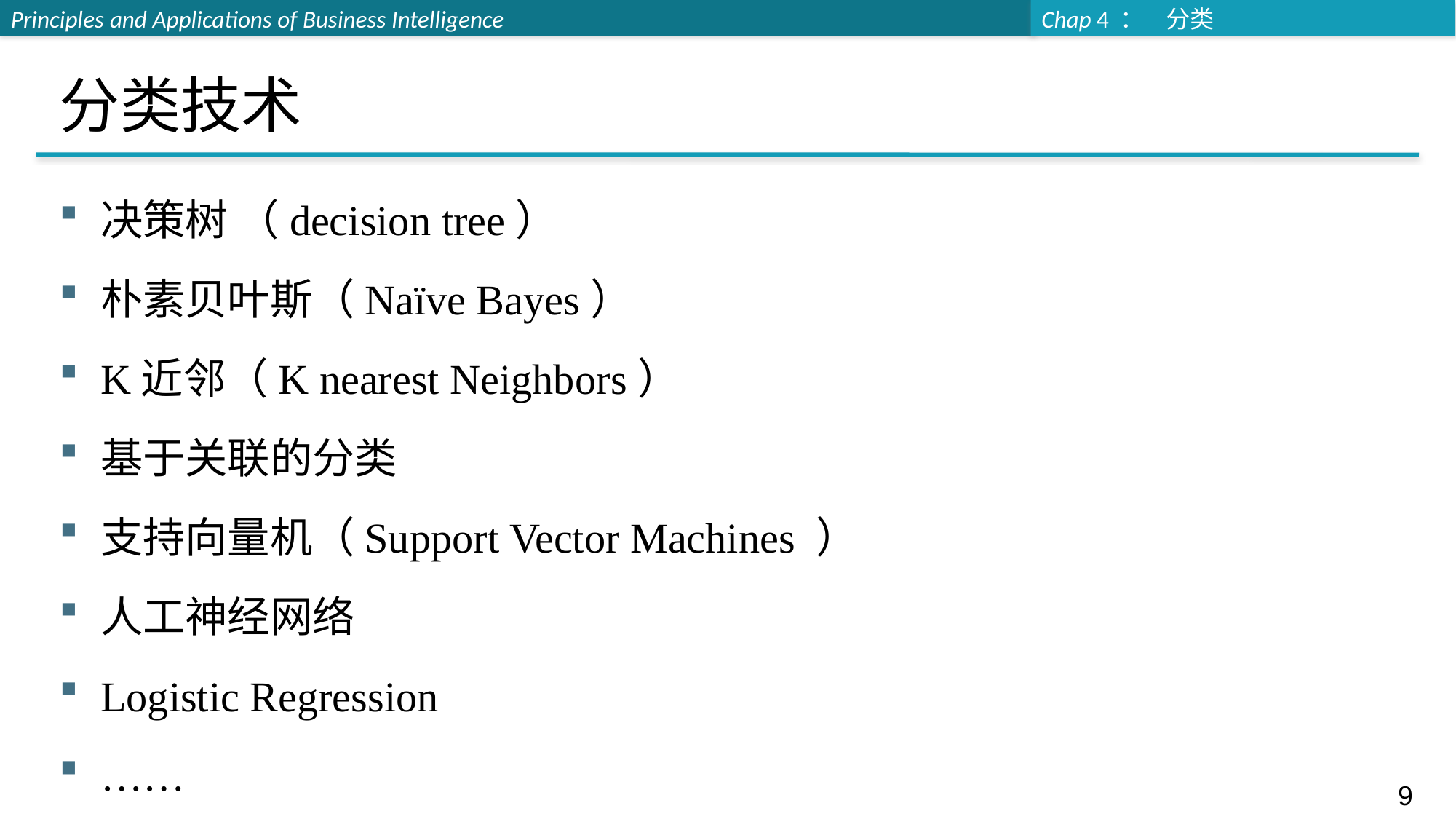

# 分类技术
决策树 （decision tree）
朴素贝叶斯（Naïve Bayes）
K近邻（K nearest Neighbors）
基于关联的分类
支持向量机（Support Vector Machines ）
人工神经网络
Logistic Regression
……